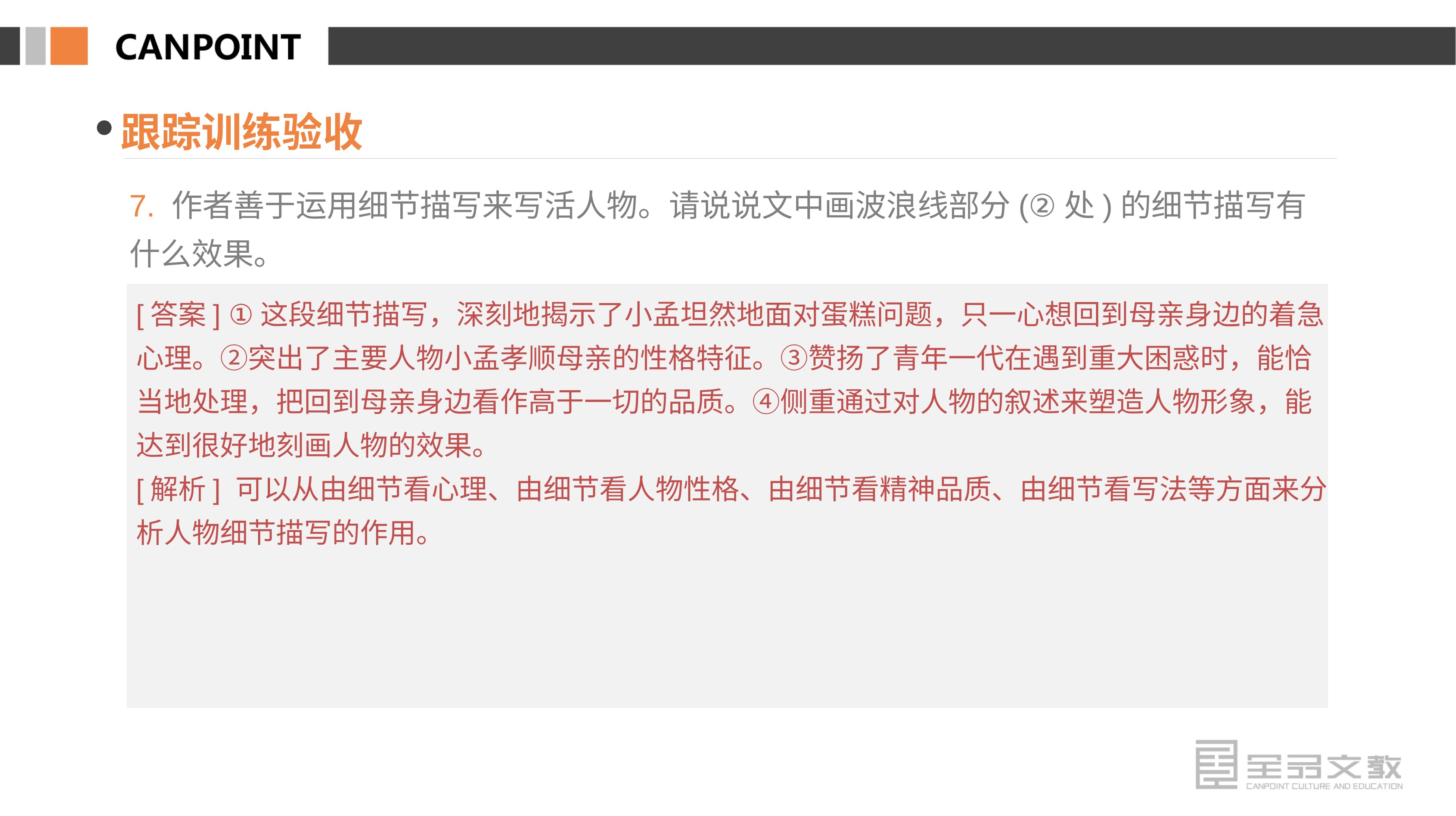

跟踪训练验收

7. 作者善于运用细节描写来写活人物。请说说文中画波浪线部分(②处)的细节描写有什么效果。

[答案] ①这段细节描写，深刻地揭示了小孟坦然地面对蛋糕问题，只一心想回到母亲身边的着急心理。②突出了主要人物小孟孝顺母亲的性格特征。③赞扬了青年一代在遇到重大困惑时，能恰当地处理，把回到母亲身边看作高于一切的品质。④侧重通过对人物的叙述来塑造人物形象，能达到很好地刻画人物的效果。
[解析] 可以从由细节看心理、由细节看人物性格、由细节看精神品质、由细节看写法等方面来分析人物细节描写的作用。